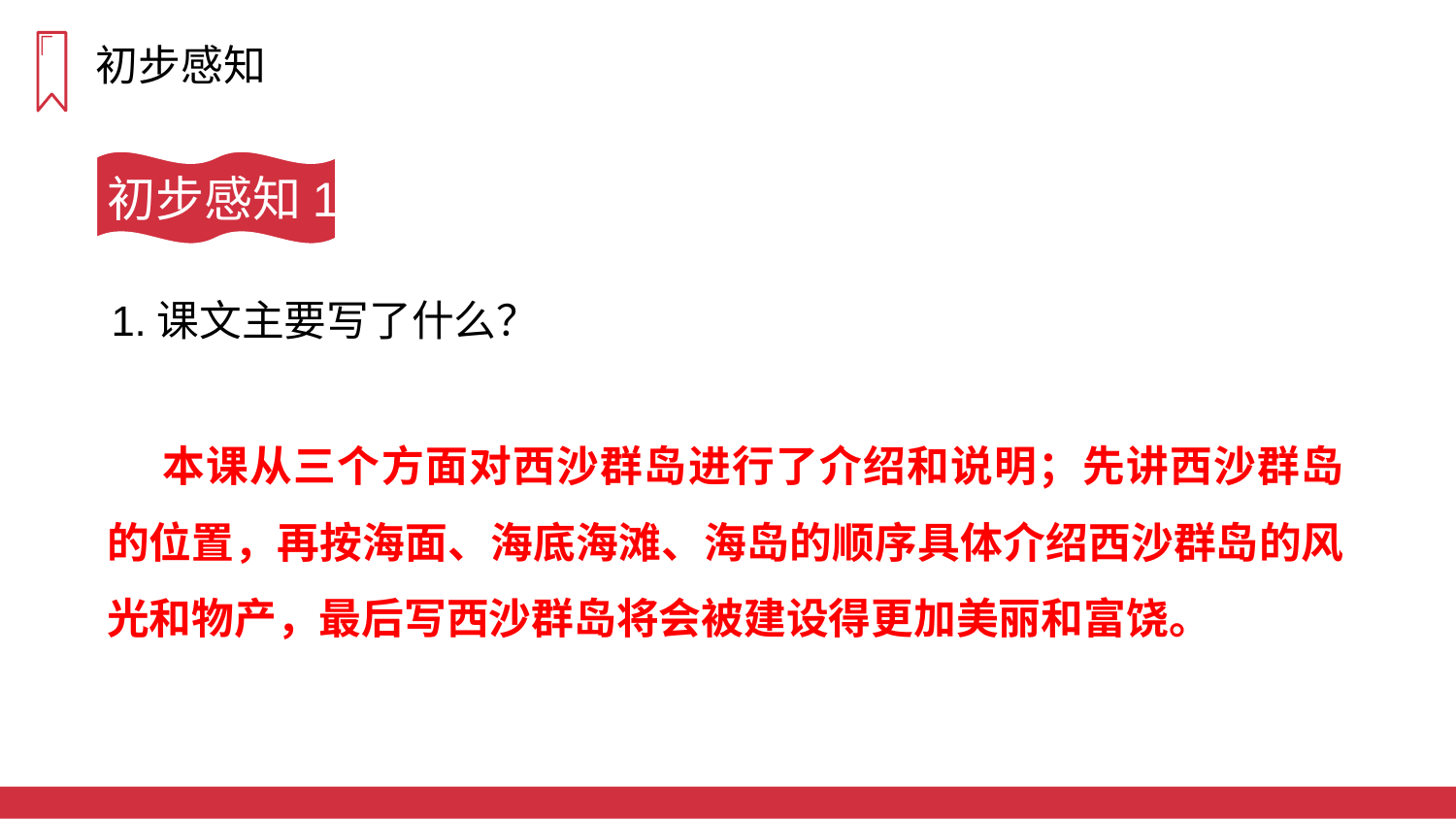

初步感知
初步感知1
    1.课文主要写了什么？
    本课从三个方面对西沙群岛进行了介绍和说明；先讲西沙群岛的位置，再按海面、海底海滩、海岛的顺序具体介绍西沙群岛的风光和物产，最后写西沙群岛将会被建设得更加美丽和富饶。